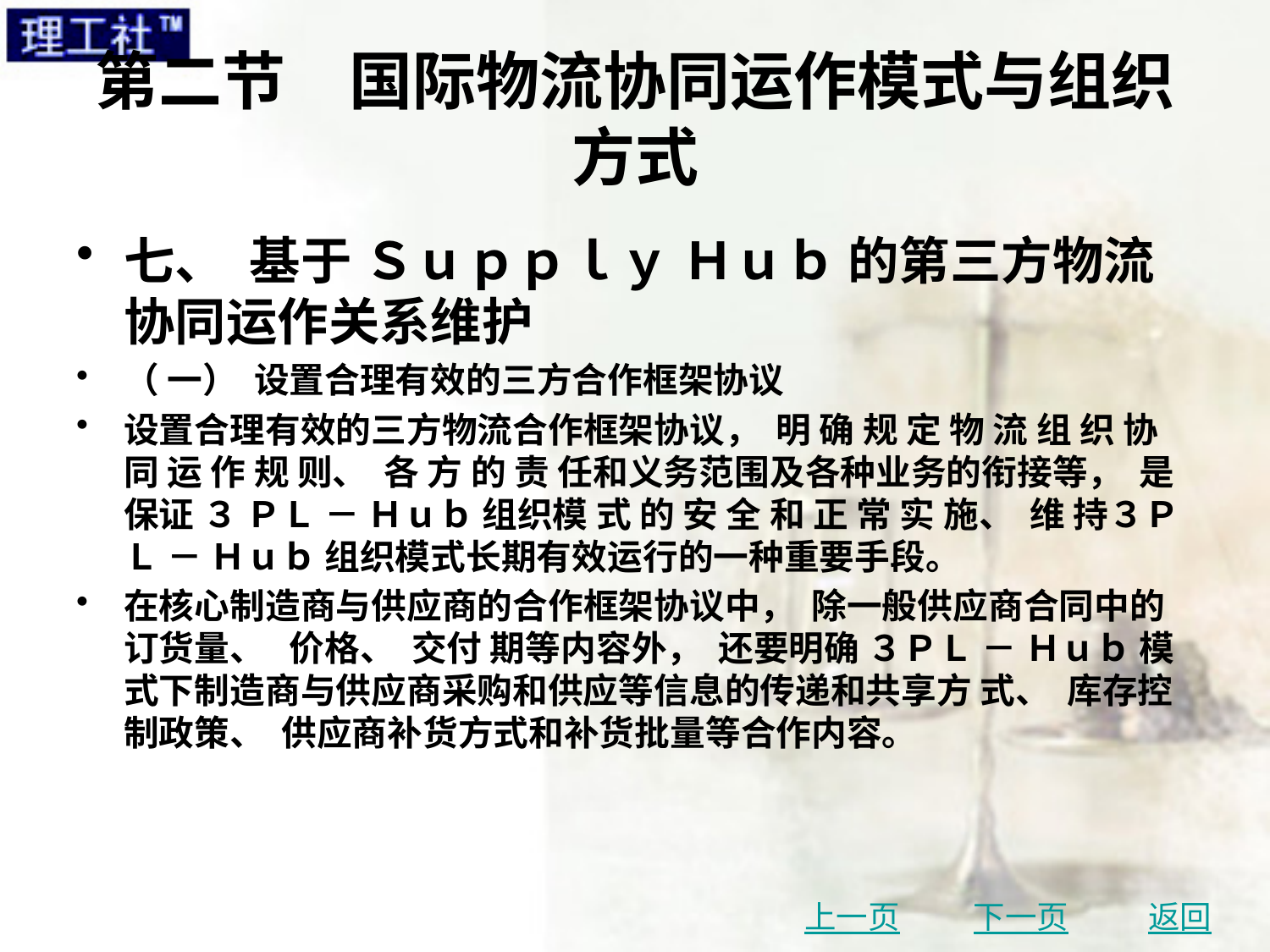

# 第二节　国际物流协同运作模式与组织方式
七、  基于 Ｓｕｐｐｌｙ Ｈｕｂ 的第三方物流协同运作关系维护
（ 一）  设置合理有效的三方合作框架协议
设置合理有效的三方物流合作框架协议，  明 确 规 定 物 流 组 织 协 同 运 作 规 则、  各 方 的 责 任和义务范围及各种业务的衔接等，  是保证 ３ ＰＬ － Ｈｕｂ 组织模 式 的 安 全 和 正 常 实 施、  维 持３ＰＬ － Ｈｕｂ 组织模式长期有效运行的一种重要手段。
在核心制造商与供应商的合作框架协议中，  除一般供应商合同中的订货量、   价格、  交付 期等内容外，  还要明确 ３ＰＬ － Ｈｕｂ 模式下制造商与供应商采购和供应等信息的传递和共享方 式、  库存控制政策、  供应商补货方式和补货批量等合作内容。
上一页
下一页
返回